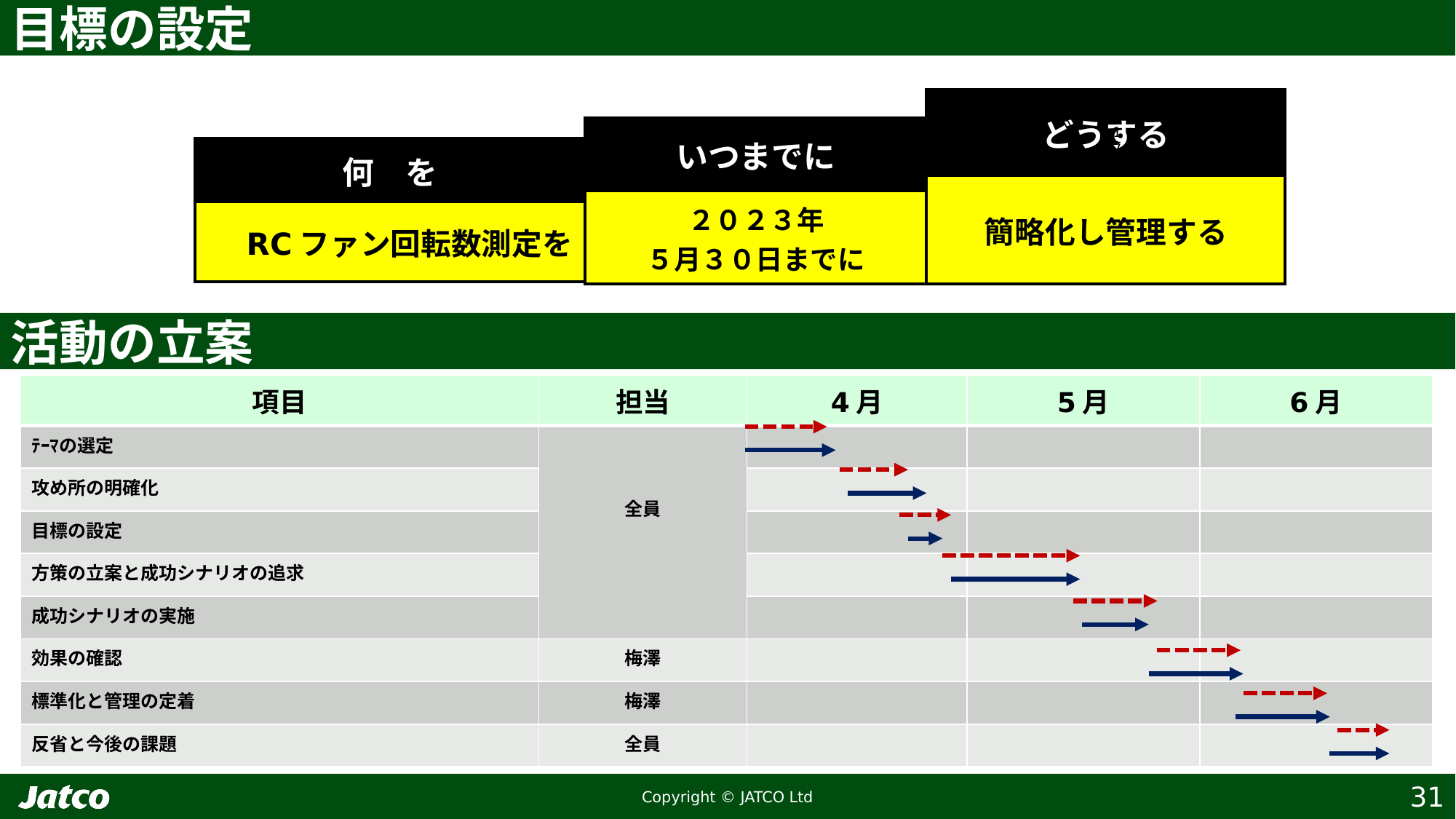

目標の設定
| どうする |
| --- |
| 簡略化し管理する |
| いつまでに |
| --- |
| ２０２３年 ５月３０日までに |
17
| 何　を |
| --- |
| RCファン回転数測定を |
活動の立案
| 項目 | 担当 | 4月 | 5月 | 6月 |
| --- | --- | --- | --- | --- |
| ﾃｰﾏの選定 | 全員 |  |  |  |
| 攻め所の明確化 |  |  |  |  |
| 目標の設定 |  |  |  |  |
| 方策の立案と成功シナリオの追求 |  |  |  |  |
| 成功シナリオの実施 |  |  |  |  |
| 効果の確認 | 梅澤 |  |  |  |
| 標準化と管理の定着 | 梅澤 |  |  |  |
| 反省と今後の課題 | 全員 |  |  |  |
31
31